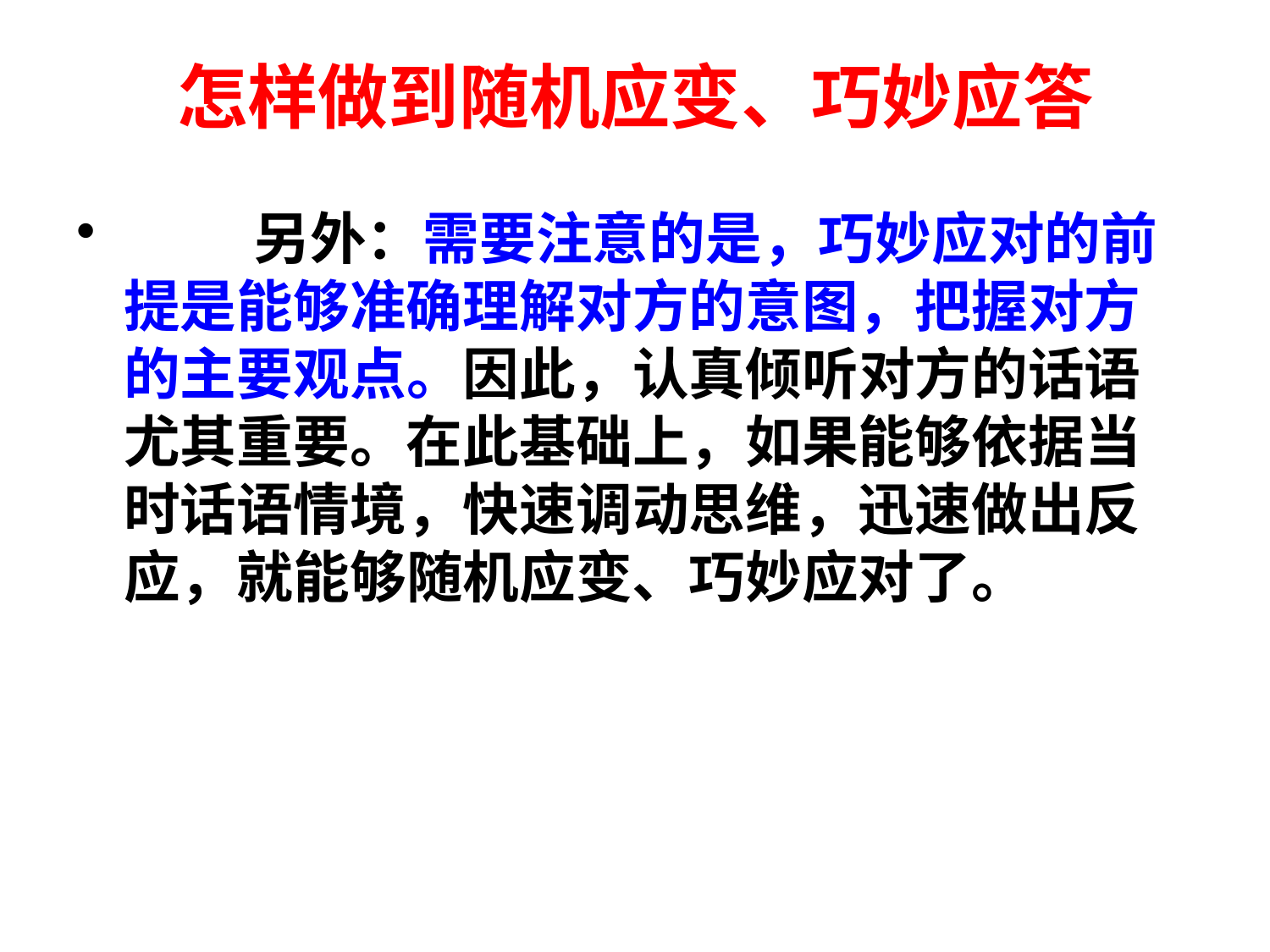

怎样做到随机应变、巧妙应答
         另外：需要注意的是，巧妙应对的前提是能够准确理解对方的意图，把握对方的主要观点。因此，认真倾听对方的话语尤其重要。在此基础上，如果能够依据当时话语情境，快速调动思维，迅速做出反应，就能够随机应变、巧妙应对了。